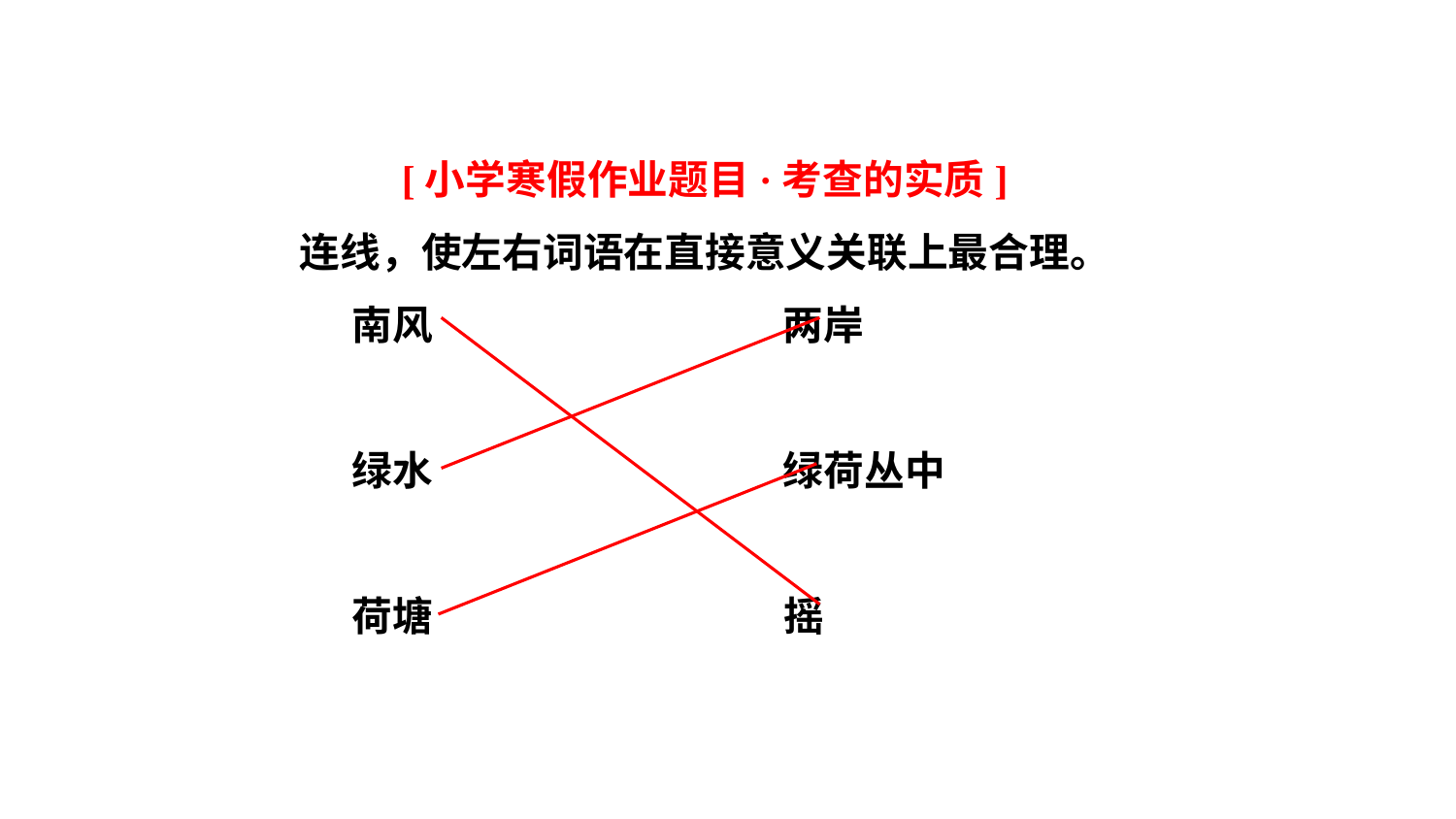

[小学寒假作业题目·考查的实质]
连线，使左右词语在直接意义关联上最合理。
南风                                      两岸

绿水                                      绿荷丛中

荷塘                                      摇